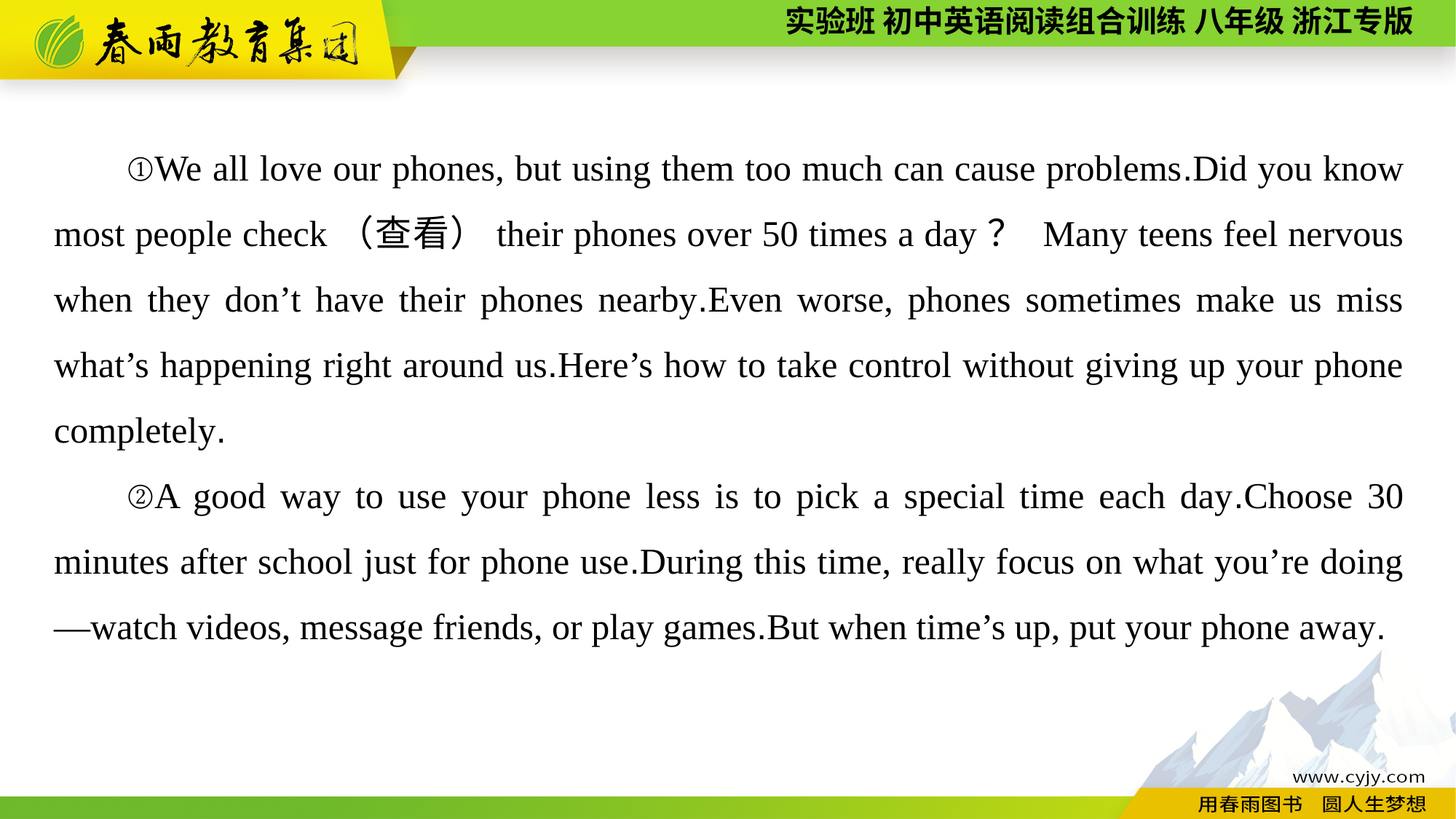

①We all love our phones, but using them too much can cause problems.Did you know most people check（查看）their phones over 50 times a day？ Many teens feel nervous when they don’t have their phones nearby.Even worse, phones sometimes make us miss what’s happening right around us.Here’s how to take control without giving up your phone completely.
②A good way to use your phone less is to pick a special time each day.Choose 30 minutes after school just for phone use.During this time, really focus on what you’re doing—watch videos, message friends, or play games.But when time’s up, put your phone away.